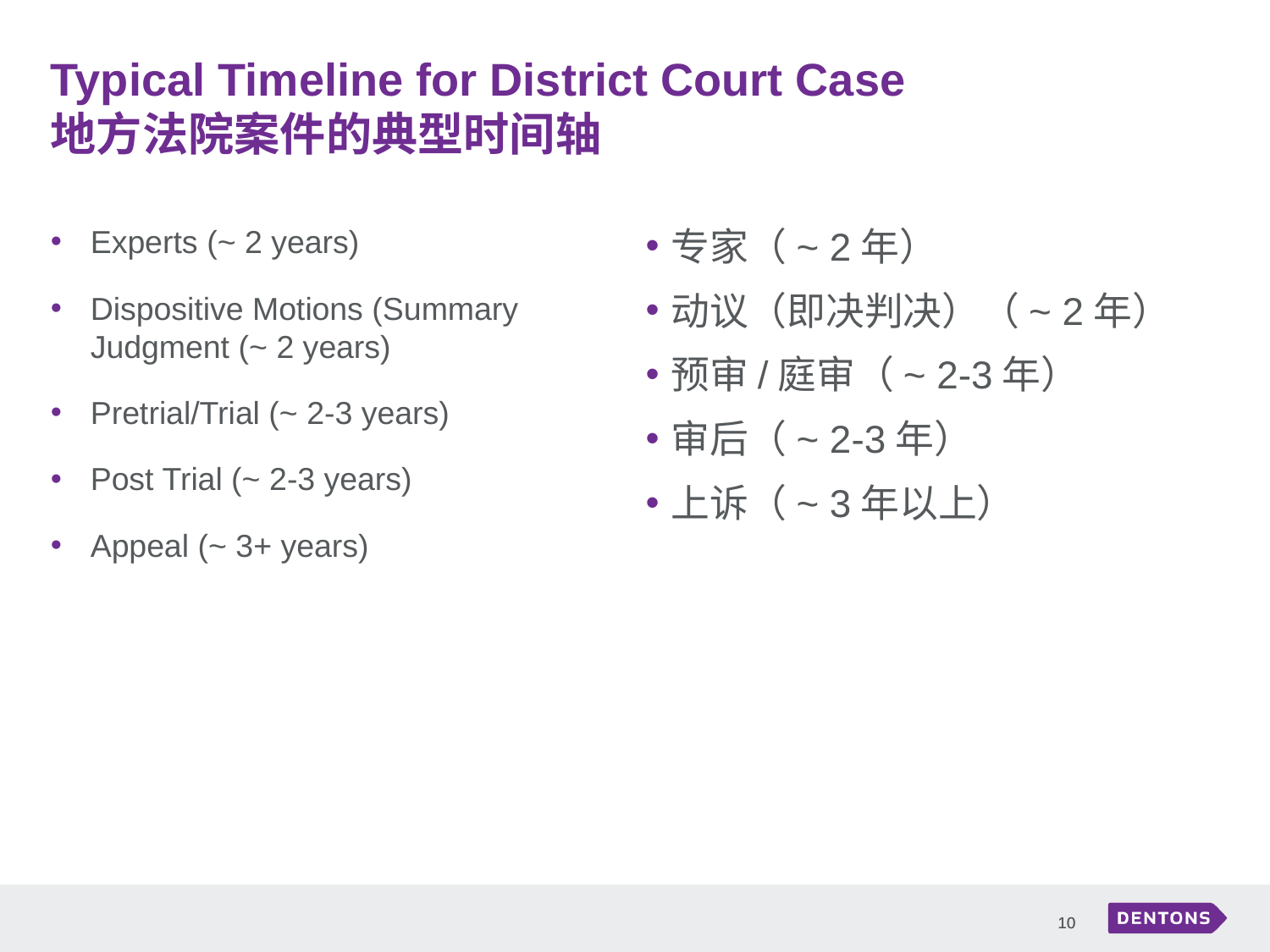

# Typical Timeline for District Court Case 地方法院案件的典型时间轴
Experts (~ 2 years)
Dispositive Motions (Summary Judgment (~ 2 years)
Pretrial/Trial (~ 2-3 years)
Post Trial (~ 2-3 years)
Appeal (~ 3+ years)
专家（~ 2年）
动议（即决判决）（~ 2年）
预审/庭审（~ 2-3年）
审后（~ 2-3年）
上诉（~ 3年以上）

10
10